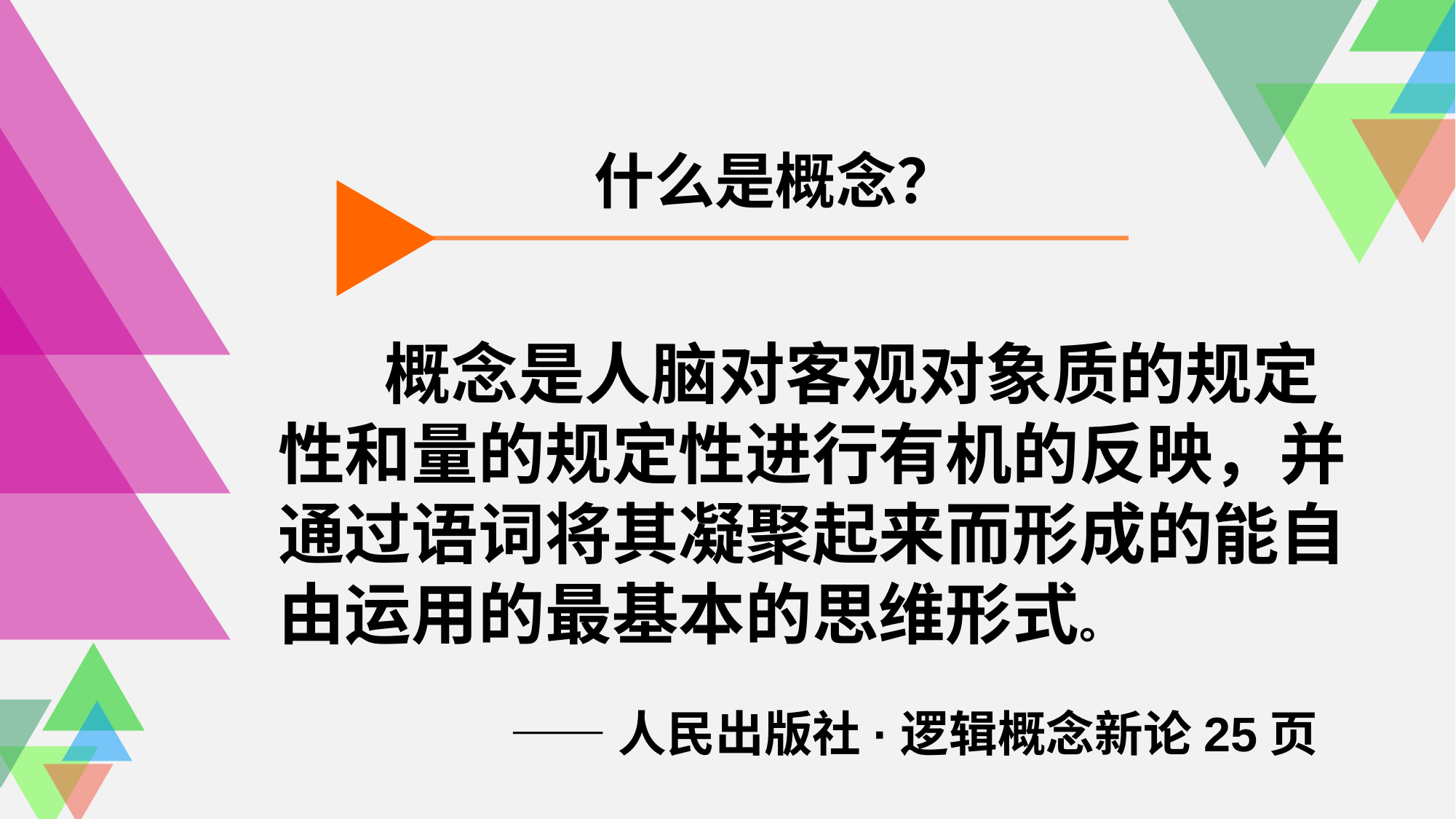

什么是概念？

      概念是人脑对客观对象质的规定性和量的规定性进行有机的反映，并通过语词将其凝聚起来而形成的能自由运用的最基本的思维形式。

                        ——人民出版社·逻辑概念新论25页